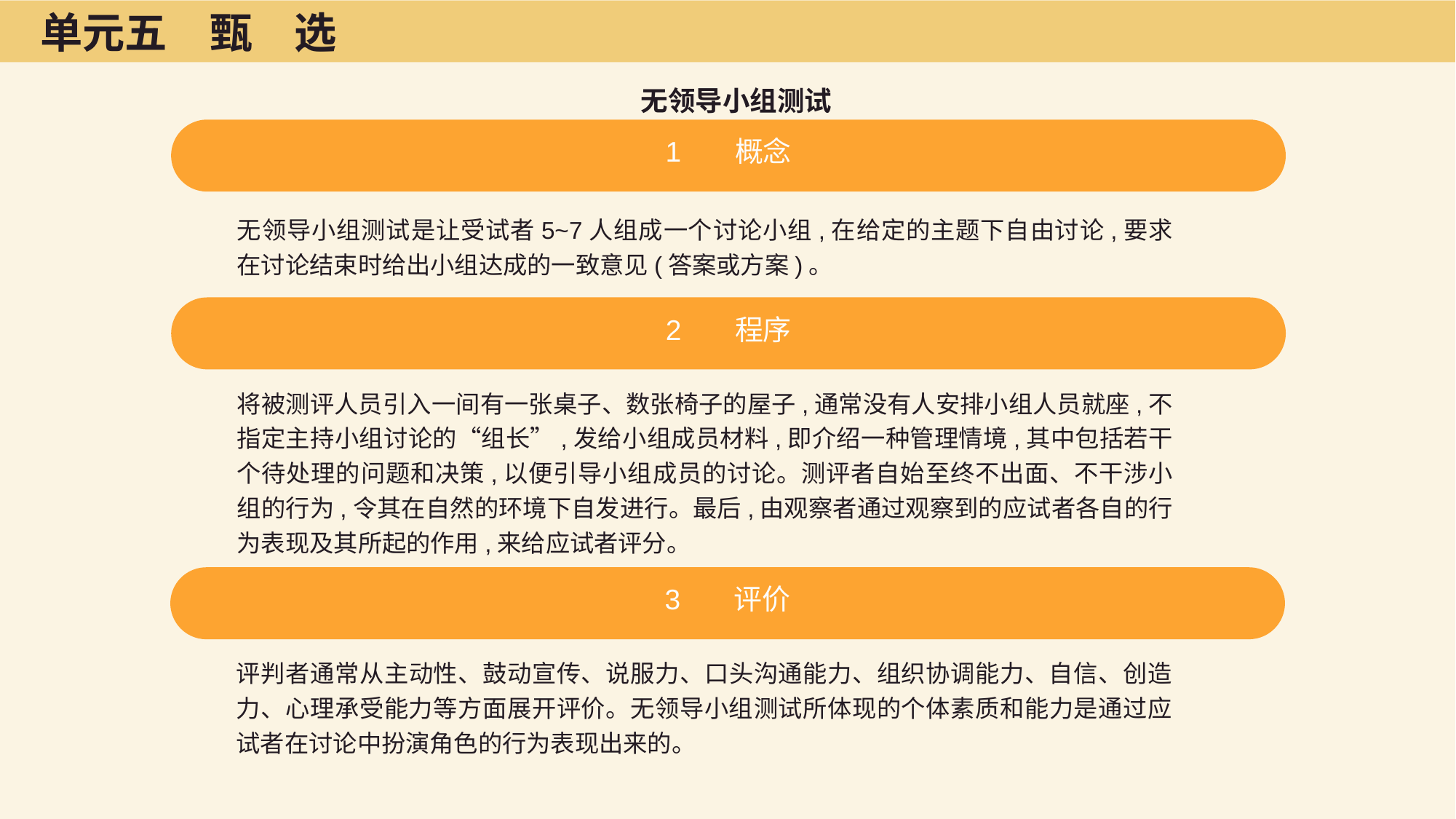

单元五　甄　选
无领导小组测试

1      概念
无领导小组测试是让受试者5~7人组成一个讨论小组,在给定的主题下自由讨论,要求在讨论结束时给出小组达成的一致意见(答案或方案)。

2      程序
将被测评人员引入一间有一张桌子、数张椅子的屋子,通常没有人安排小组人员就座,不指定主持小组讨论的“组长”,发给小组成员材料,即介绍一种管理情境,其中包括若干个待处理的问题和决策,以便引导小组成员的讨论。测评者自始至终不出面、不干涉小组的行为,令其在自然的环境下自发进行。最后,由观察者通过观察到的应试者各自的行为表现及其所起的作用,来给应试者评分。

3      评价
评判者通常从主动性、鼓动宣传、说服力、口头沟通能力、组织协调能力、自信、创造力、心理承受能力等方面展开评价。无领导小组测试所体现的个体素质和能力是通过应试者在讨论中扮演角色的行为表现出来的。